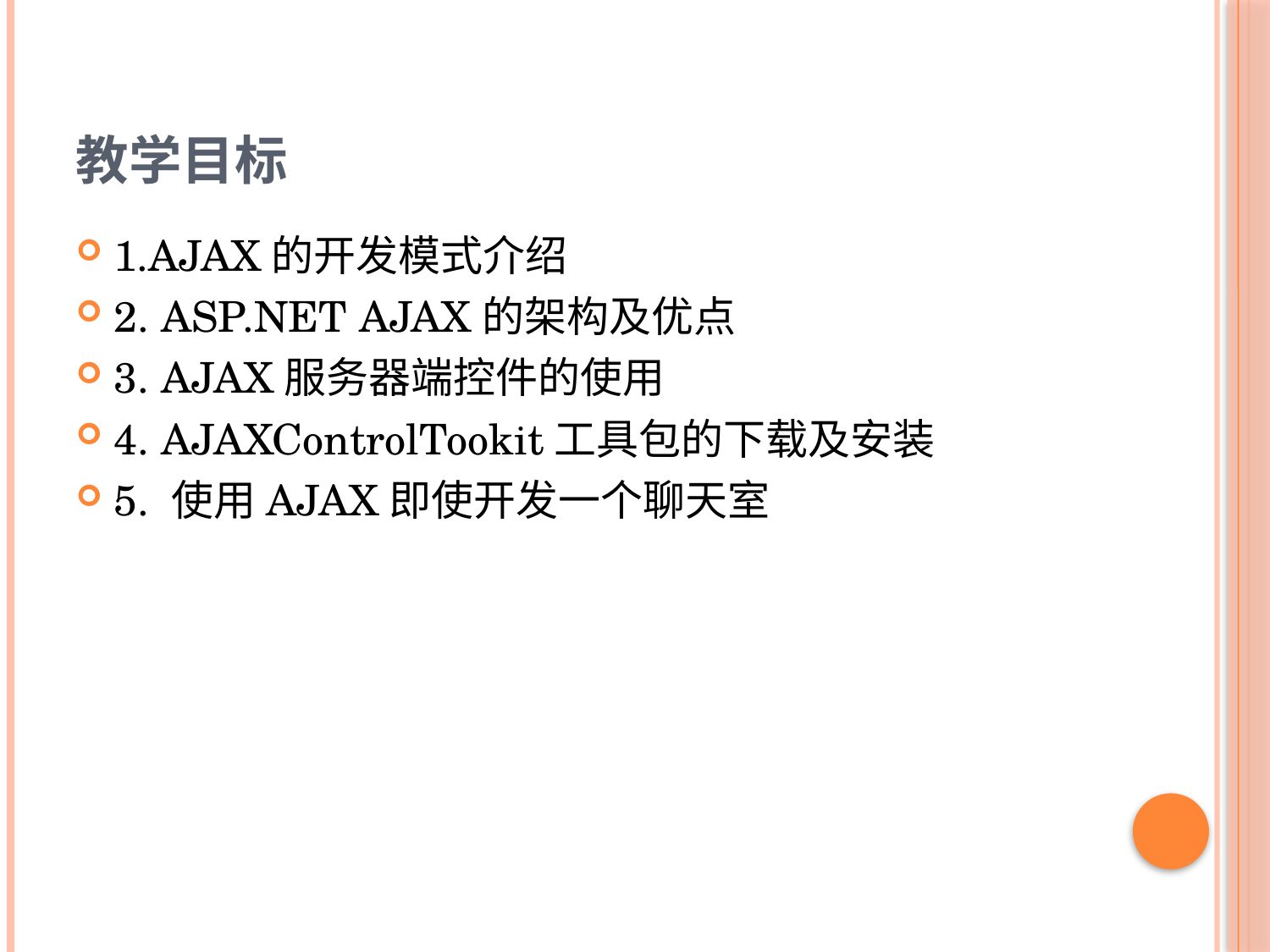

# 教学目标
1.AJAX的开发模式介绍
2. ASP.NET AJAX的架构及优点
3. AJAX服务器端控件的使用
4. AJAXControlTookit工具包的下载及安装
5. 使用AJAX即使开发一个聊天室